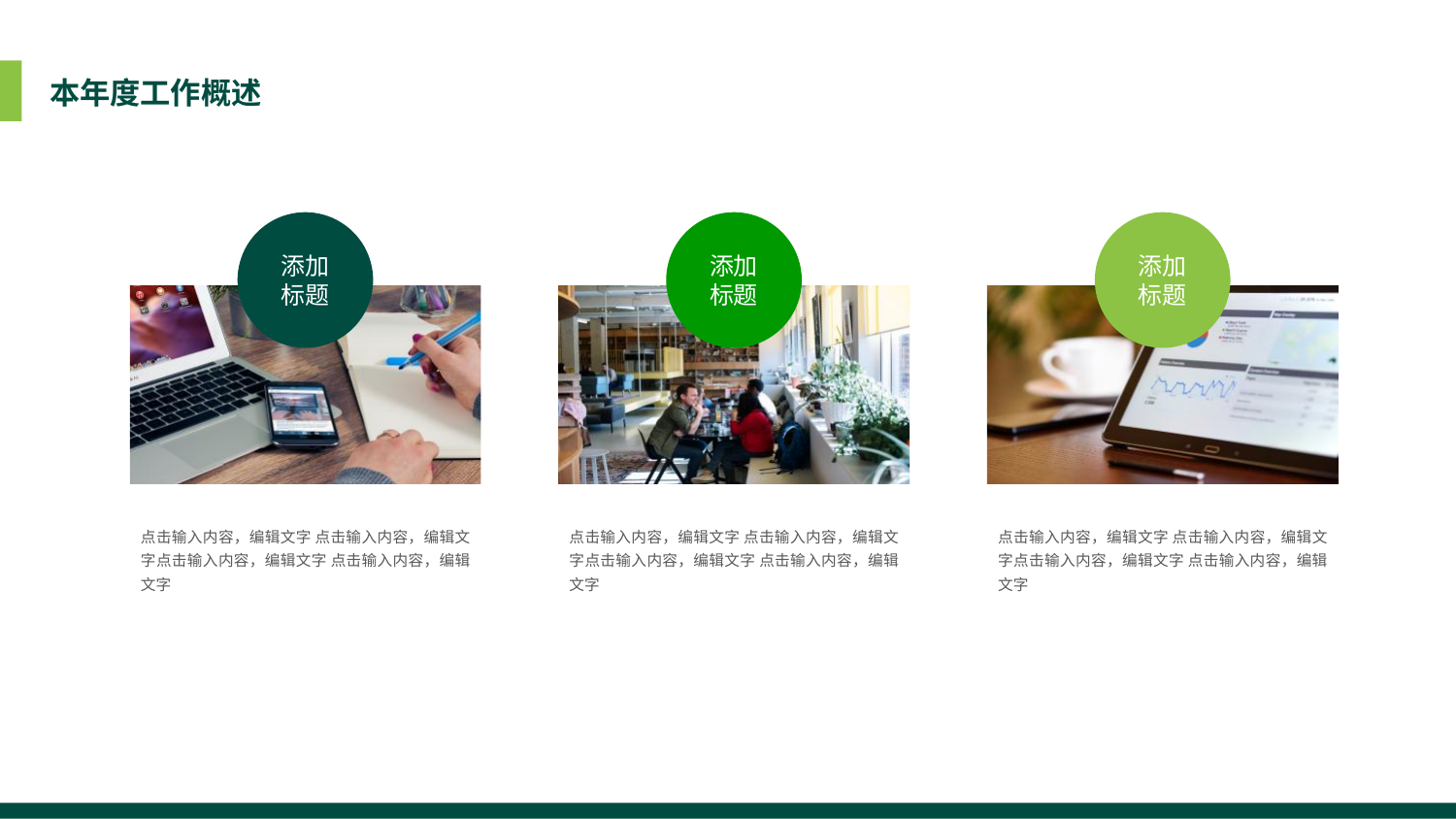

本年度工作概述
添加标题
添加标题
添加标题

点击输入内容，编辑文字 点击输入内容，编辑文字点击输入内容，编辑文字 点击输入内容，编辑文字

点击输入内容，编辑文字 点击输入内容，编辑文字点击输入内容，编辑文字 点击输入内容，编辑文字

点击输入内容，编辑文字 点击输入内容，编辑文字点击输入内容，编辑文字 点击输入内容，编辑文字